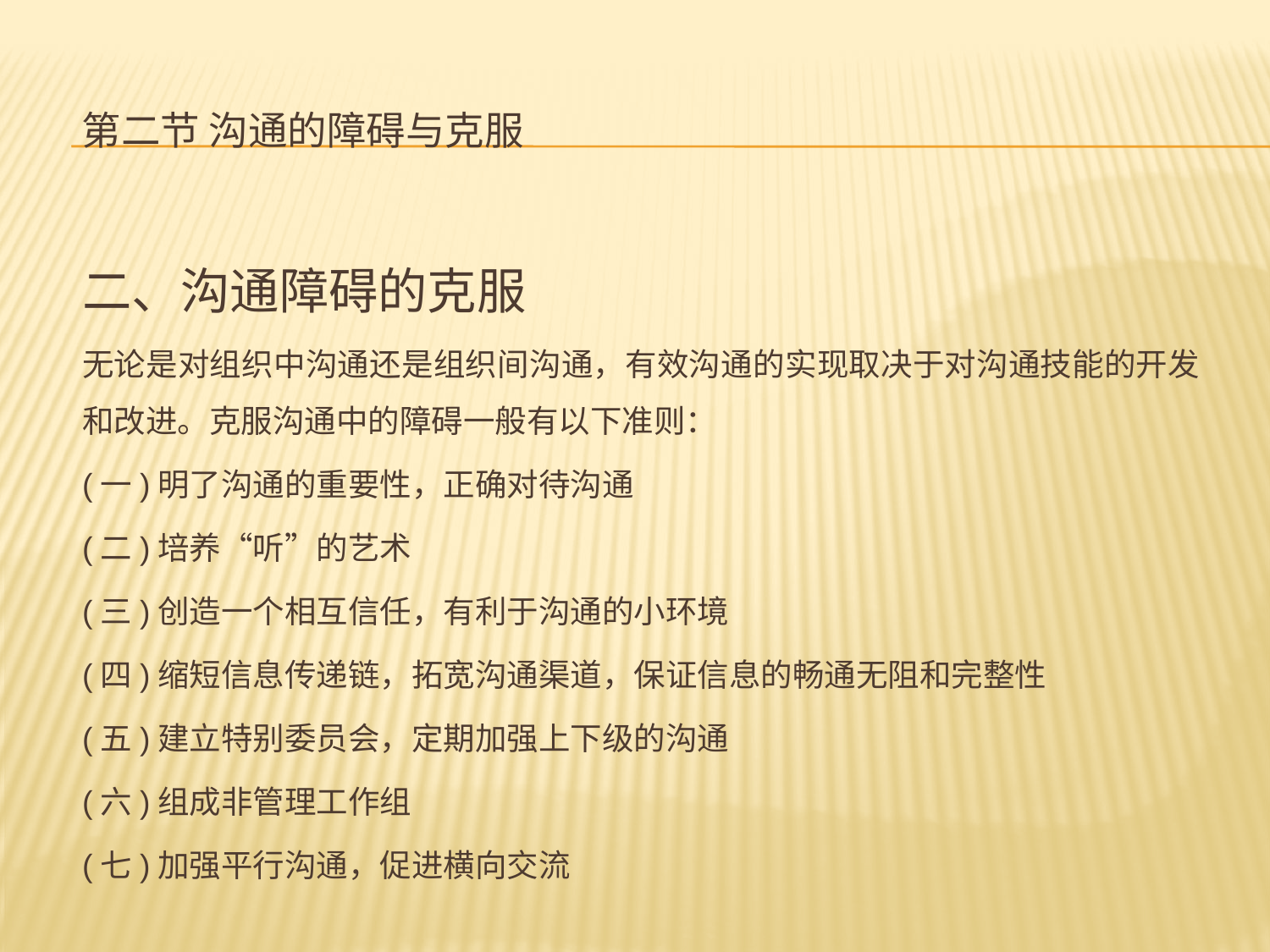

# 第二节 沟通的障碍与克服
二、沟通障碍的克服
无论是对组织中沟通还是组织间沟通，有效沟通的实现取决于对沟通技能的开发和改进。克服沟通中的障碍一般有以下准则：
(一)明了沟通的重要性，正确对待沟通
(二)培养“听”的艺术
(三)创造一个相互信任，有利于沟通的小环境
(四)缩短信息传递链，拓宽沟通渠道，保证信息的畅通无阻和完整性
(五)建立特别委员会，定期加强上下级的沟通
(六)组成非管理工作组
(七)加强平行沟通，促进横向交流